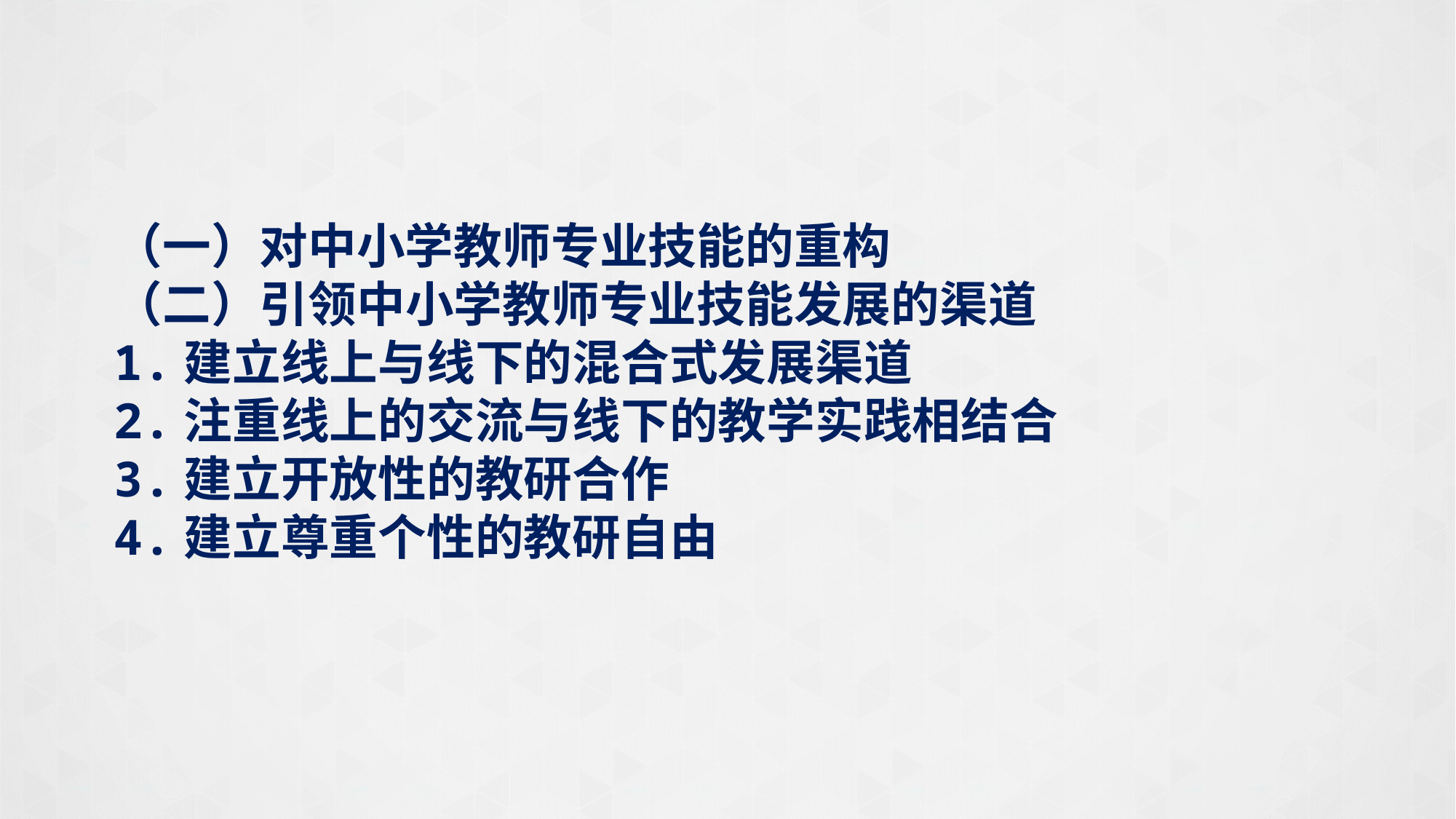

（一）对中小学教师专业技能的重构
（二）引领中小学教师专业技能发展的渠道
1.建立线上与线下的混合式发展渠道
2.注重线上的交流与线下的教学实践相结合
3.建立开放性的教研合作
4.建立尊重个性的教研自由